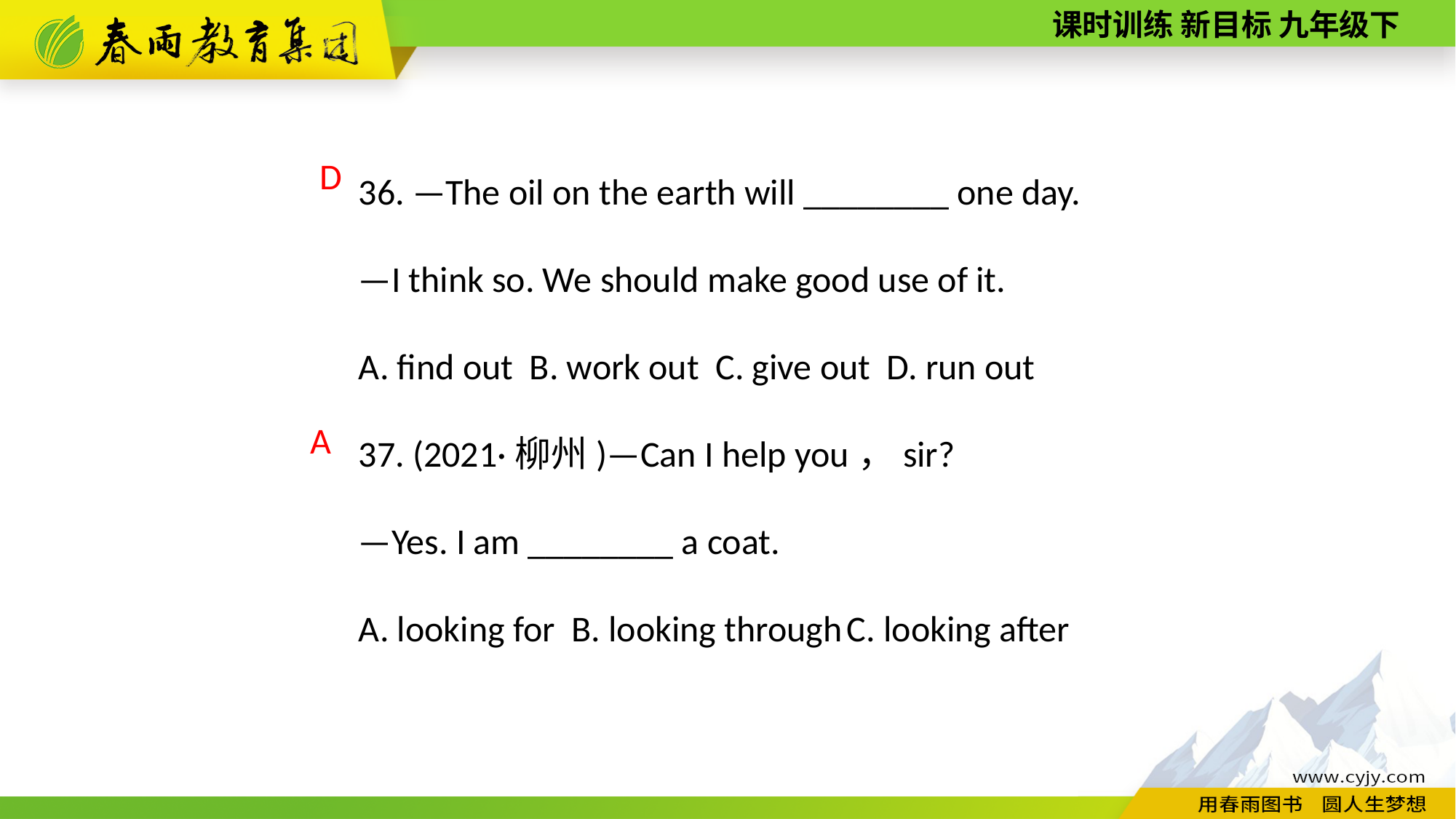

36. —The oil on the earth will ________ one day.
—I think so. We should make good use of it.
A. find out  B. work out  C. give out  D. run out
37. (2021·柳州)—Can I help you，sir?
—Yes. I am ________ a coat.
A. looking for  B. looking through C. looking after
D
A